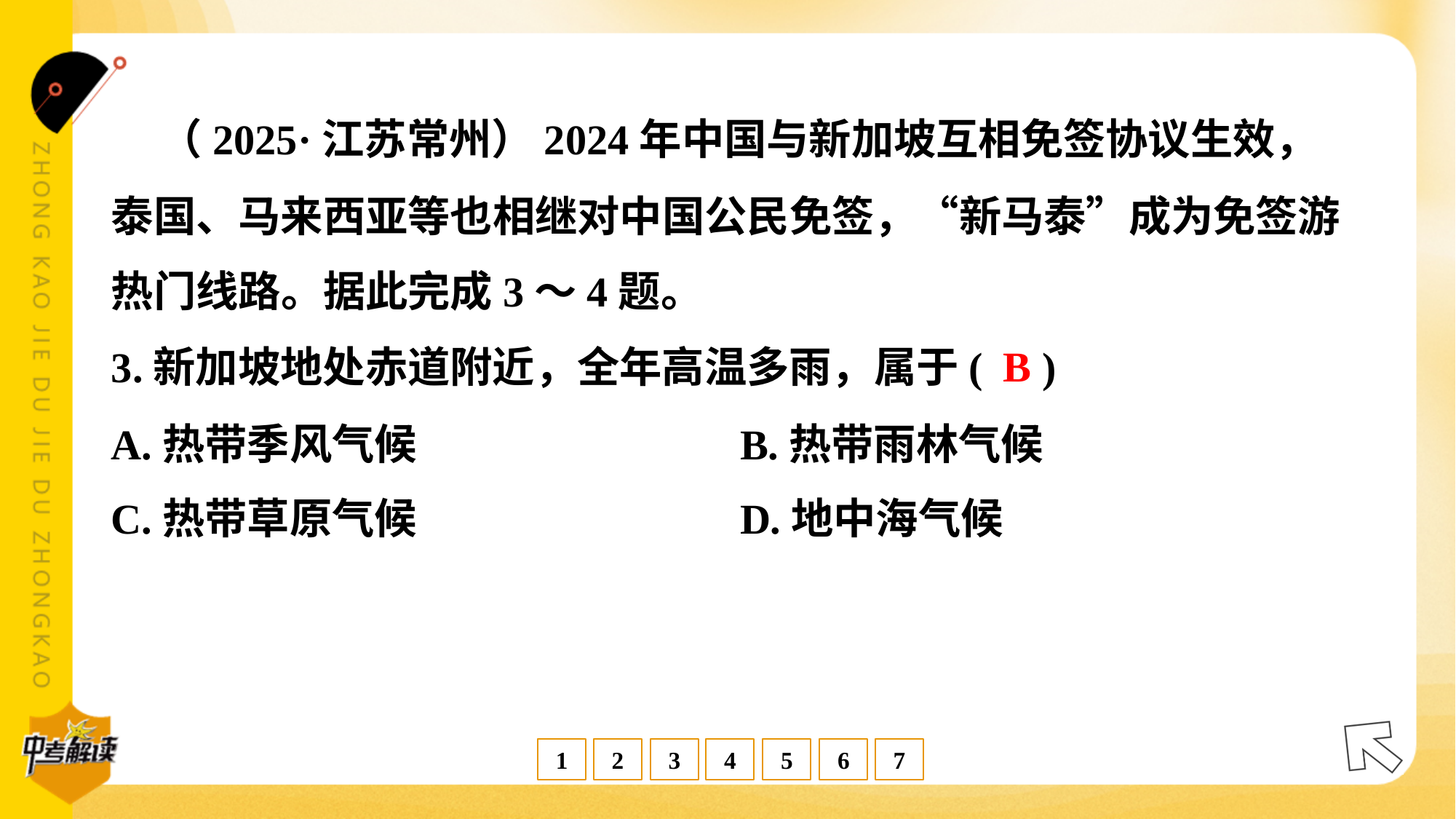

（2025·江苏常州）2024年中国与新加坡互相免签协议生效，
泰国、马来西亚等也相继对中国公民免签，“新马泰”成为免签游
热门线路。据此完成3～4题。
B
3.新加坡地处赤道附近，全年高温多雨，属于(     )
A.热带季风气候	B.热带雨林气候
C.热带草原气候	D.地中海气候